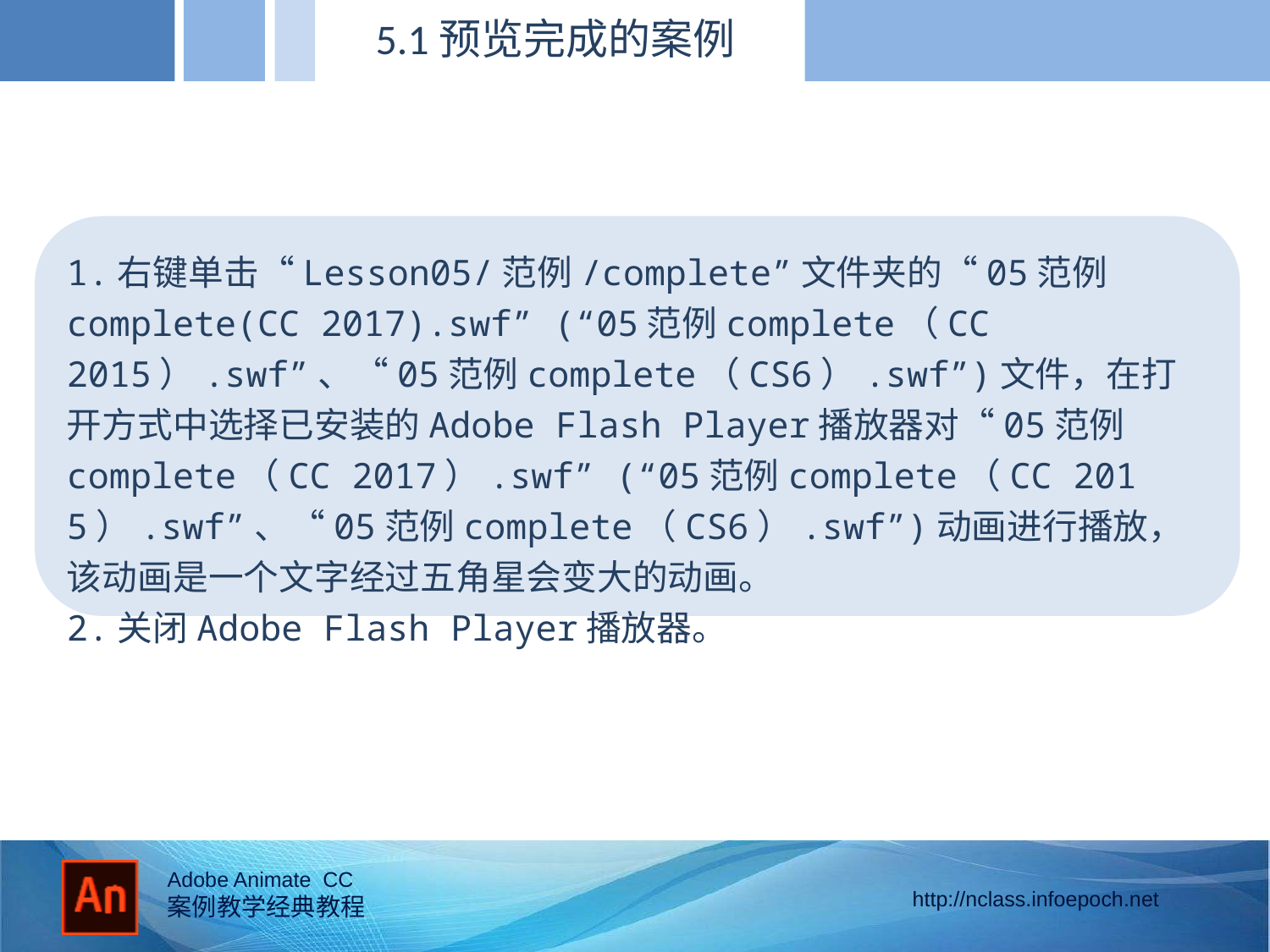

5.1预览完成的案例
1.右键单击“Lesson05/范例/complete”文件夹的“05范例complete(CC 2017).swf” (“05范例complete（CC 2015）.swf”、“05范例complete（CS6）.swf”)文件，在打开方式中选择已安装的Adobe Flash Player播放器对“05范例complete（CC 2017）.swf” (“05范例complete（CC 2015）.swf”、“05范例complete（CS6）.swf”)动画进行播放，该动画是一个文字经过五角星会变大的动画。
2.关闭Adobe Flash Player播放器。